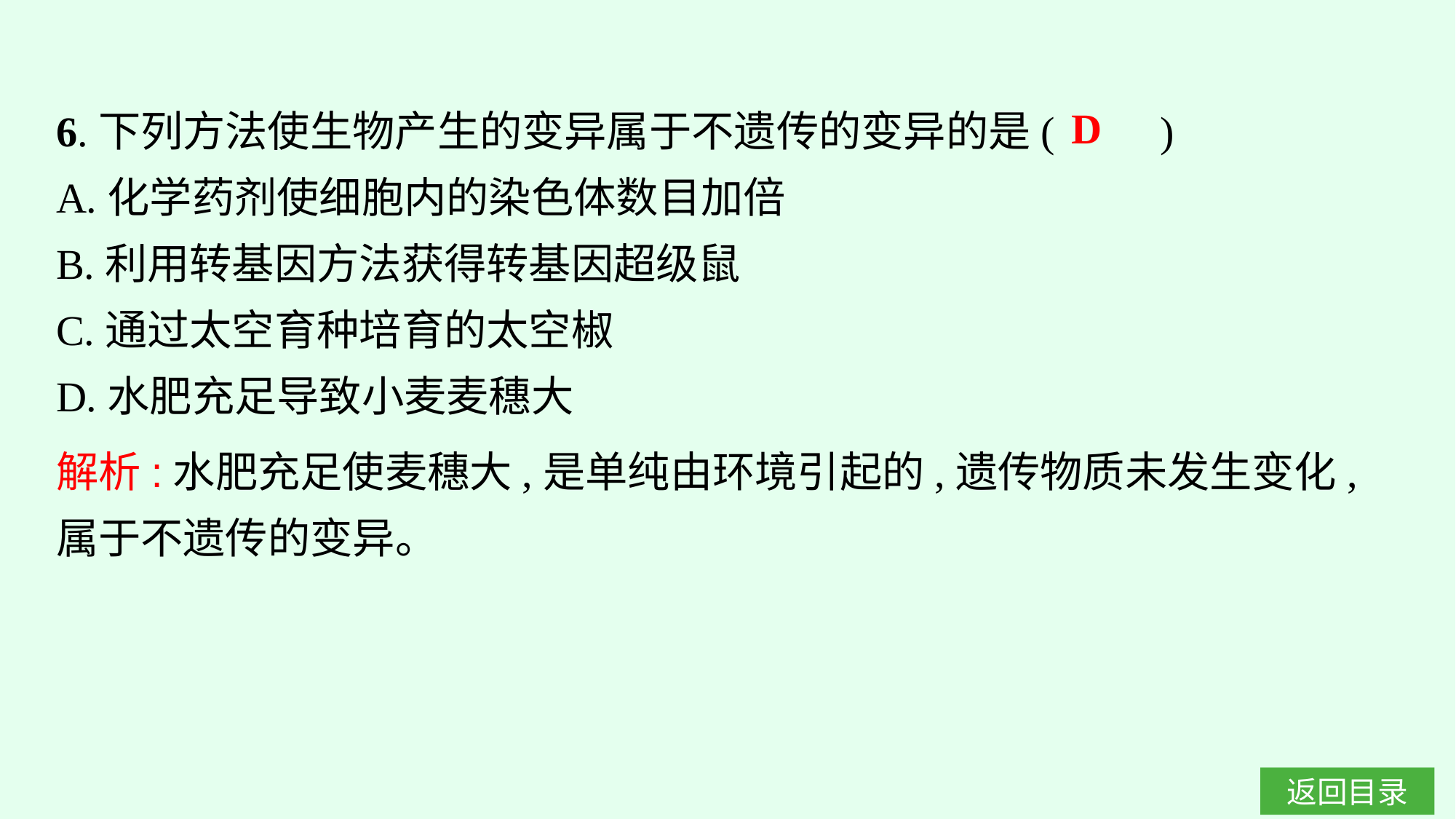

6.下列方法使生物产生的变异属于不遗传的变异的是(　　)
A.化学药剂使细胞内的染色体数目加倍
B.利用转基因方法获得转基因超级鼠
C.通过太空育种培育的太空椒
D.水肥充足导致小麦麦穗大
D
解析:水肥充足使麦穗大,是单纯由环境引起的,遗传物质未发生变化,属于不遗传的变异。